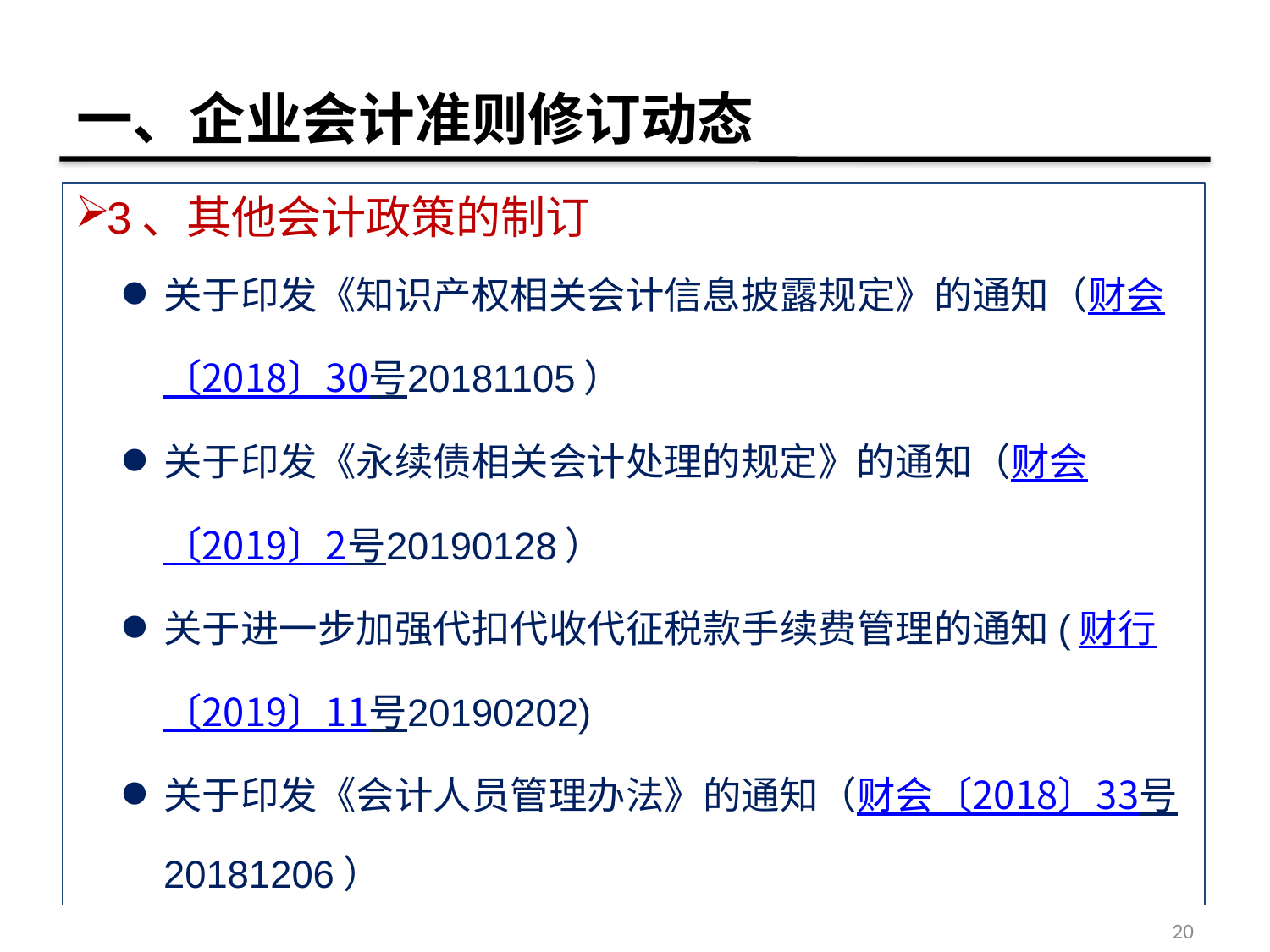

# 一、企业会计准则修订动态
3、其他会计政策的制订
关于印发《知识产权相关会计信息披露规定》的通知（财会〔2018〕30号20181105）
关于印发《永续债相关会计处理的规定》的通知（财会〔2019〕2号20190128）
关于进一步加强代扣代收代征税款手续费管理的通知(财行〔2019〕11号20190202)
关于印发《会计人员管理办法》的通知（财会〔2018〕33号20181206）
20